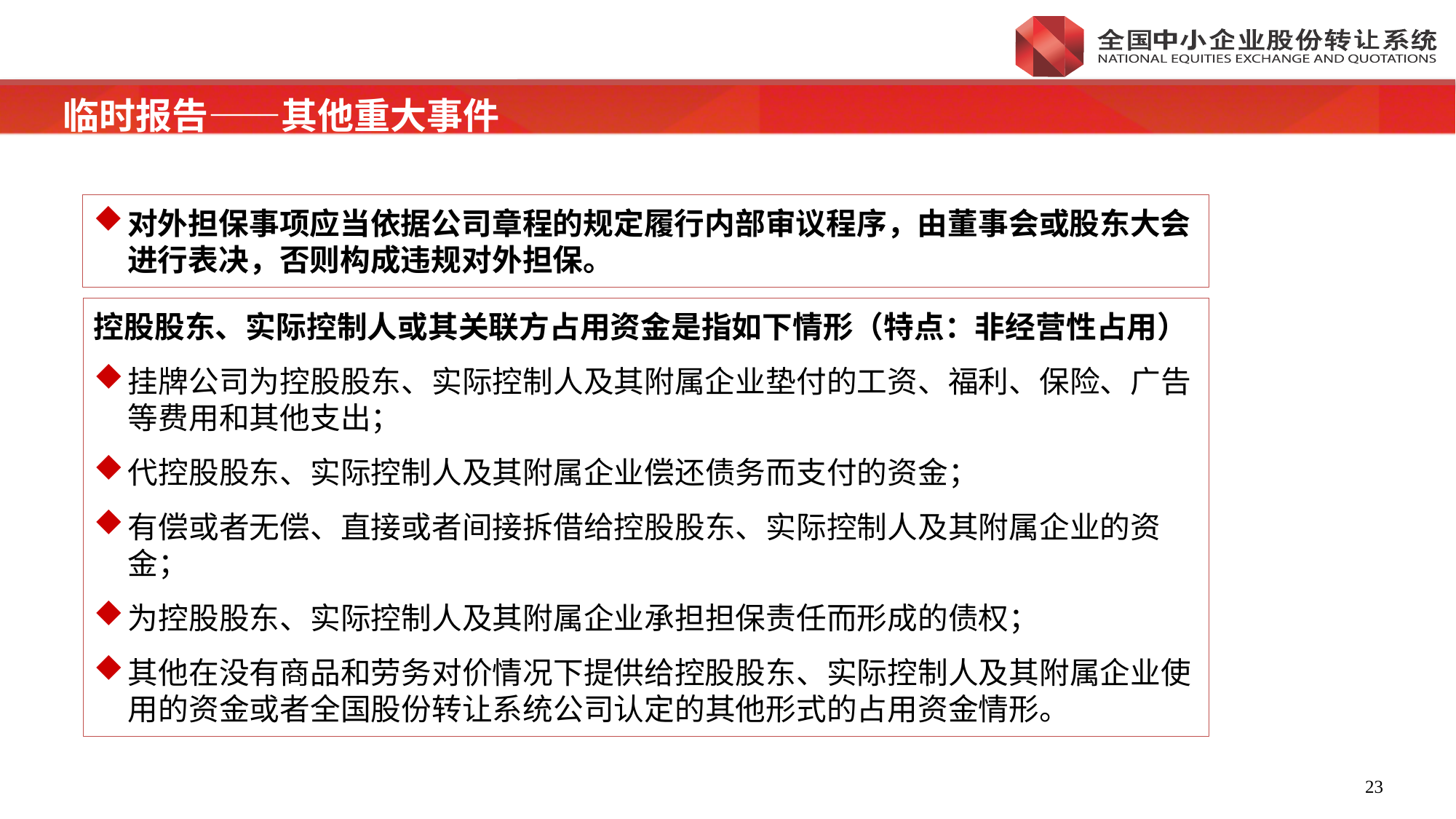

临时报告——其他重大事件
对外担保事项应当依据公司章程的规定履行内部审议程序，由董事会或股东大会进行表决，否则构成违规对外担保。
控股股东、实际控制人或其关联方占用资金是指如下情形（特点：非经营性占用）
挂牌公司为控股股东、实际控制人及其附属企业垫付的工资、福利、保险、广告等费用和其他支出；
代控股股东、实际控制人及其附属企业偿还债务而支付的资金；
有偿或者无偿、直接或者间接拆借给控股股东、实际控制人及其附属企业的资金；
为控股股东、实际控制人及其附属企业承担担保责任而形成的债权；
其他在没有商品和劳务对价情况下提供给控股股东、实际控制人及其附属企业使用的资金或者全国股份转让系统公司认定的其他形式的占用资金情形。